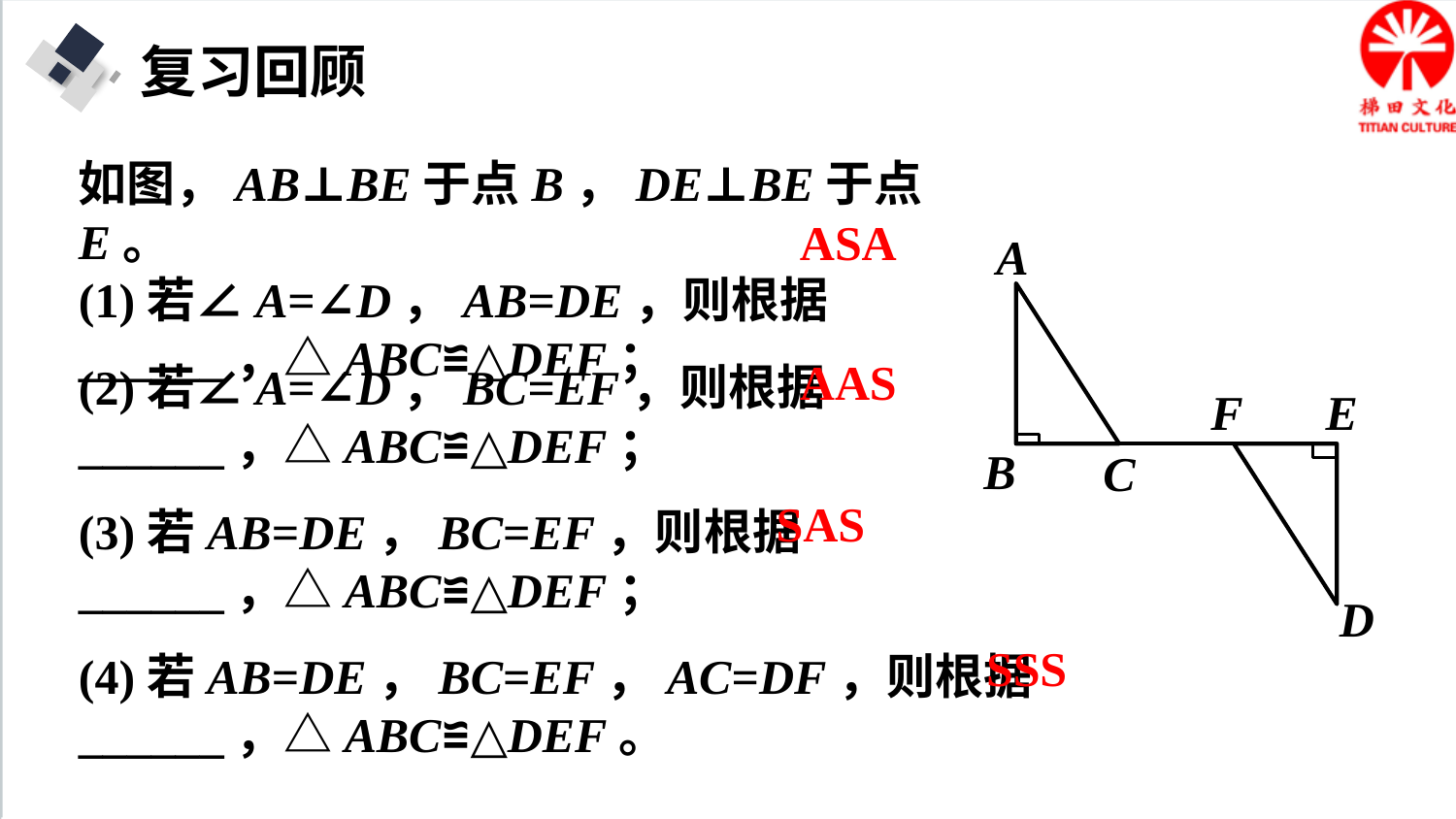

复习回顾
如图，AB⊥BE于点B，DE⊥BE于点E。
(1)若∠A=∠D，AB=DE，则根据______，△ABC≌△DEF；
ASA
A

F
E
B
C

D
AAS
(2)若∠A=∠D，BC=EF，则根据______，△ABC≌△DEF；
SAS
(3)若AB=DE，BC=EF，则根据______，△ABC≌△DEF；
SSS
(4)若AB=DE，BC=EF，AC=DF，则根据______，△ABC≌△DEF。